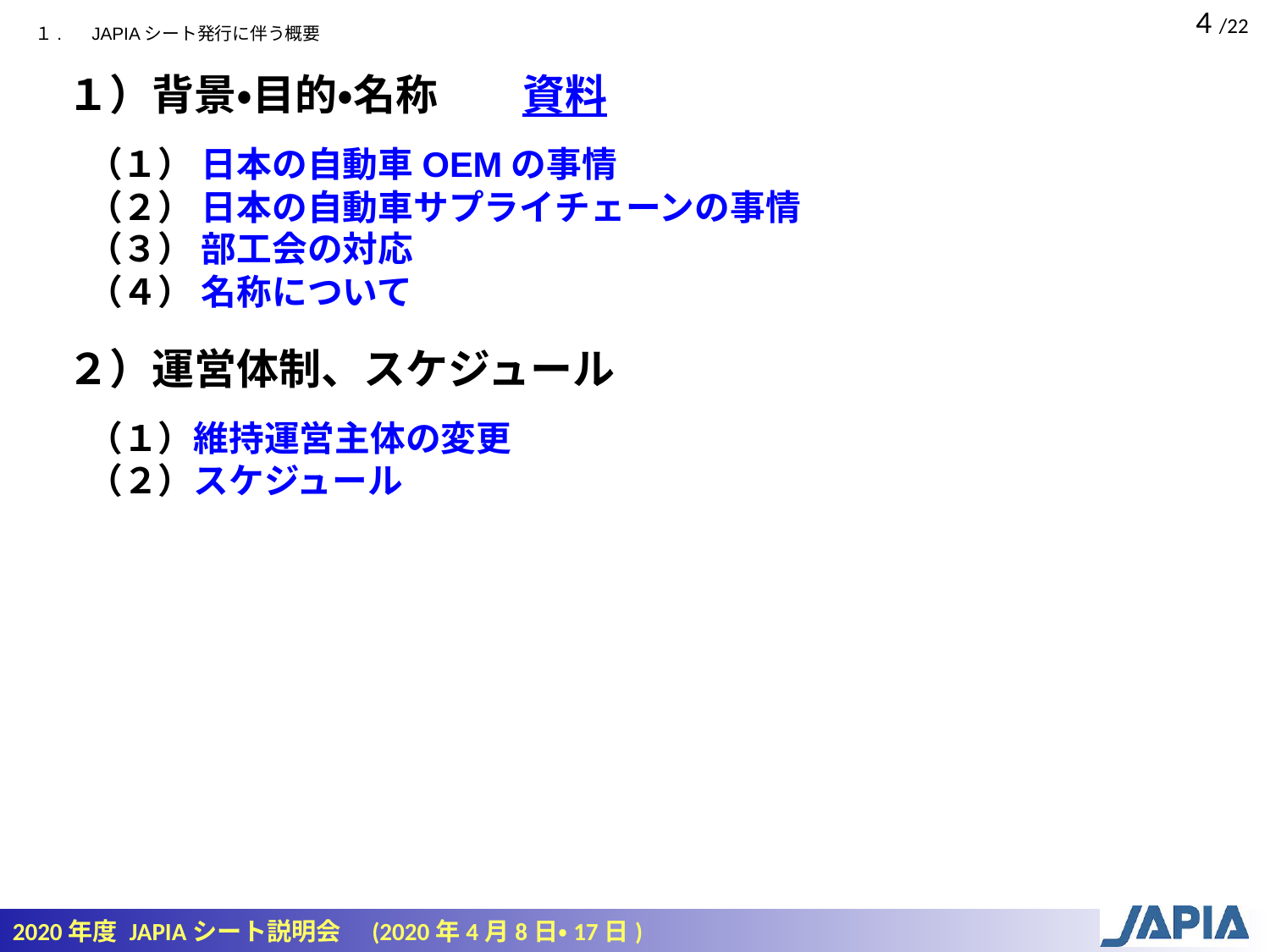

１.　 JAPIAシート発行に伴う概要
１）背景・目的・名称　　資料
（１） 日本の自動車OEMの事情
（２） 日本の自動車サプライチェーンの事情
（３） 部工会の対応
（４） 名称について

２）運営体制、スケジュール
（１）維持運営主体の変更
（２）スケジュール